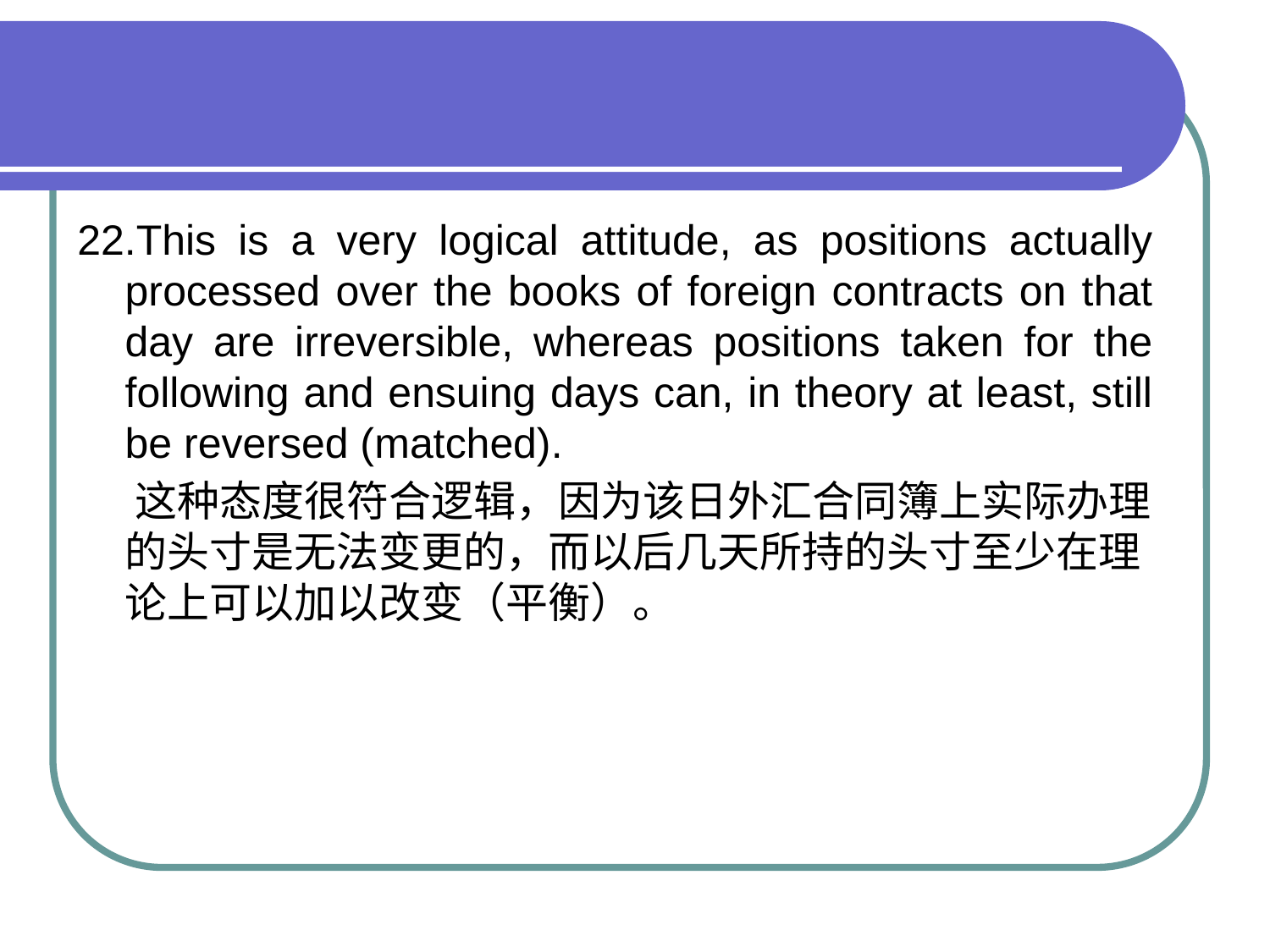

#
22.This is a very logical attitude, as positions actually processed over the books of foreign contracts on that day are irreversible, whereas positions taken for the following and ensuing days can, in theory at least, still be reversed (matched).
     这种态度很符合逻辑，因为该日外汇合同簿上实际办理的头寸是无法变更的，而以后几天所持的头寸至少在理论上可以加以改变（平衡）。